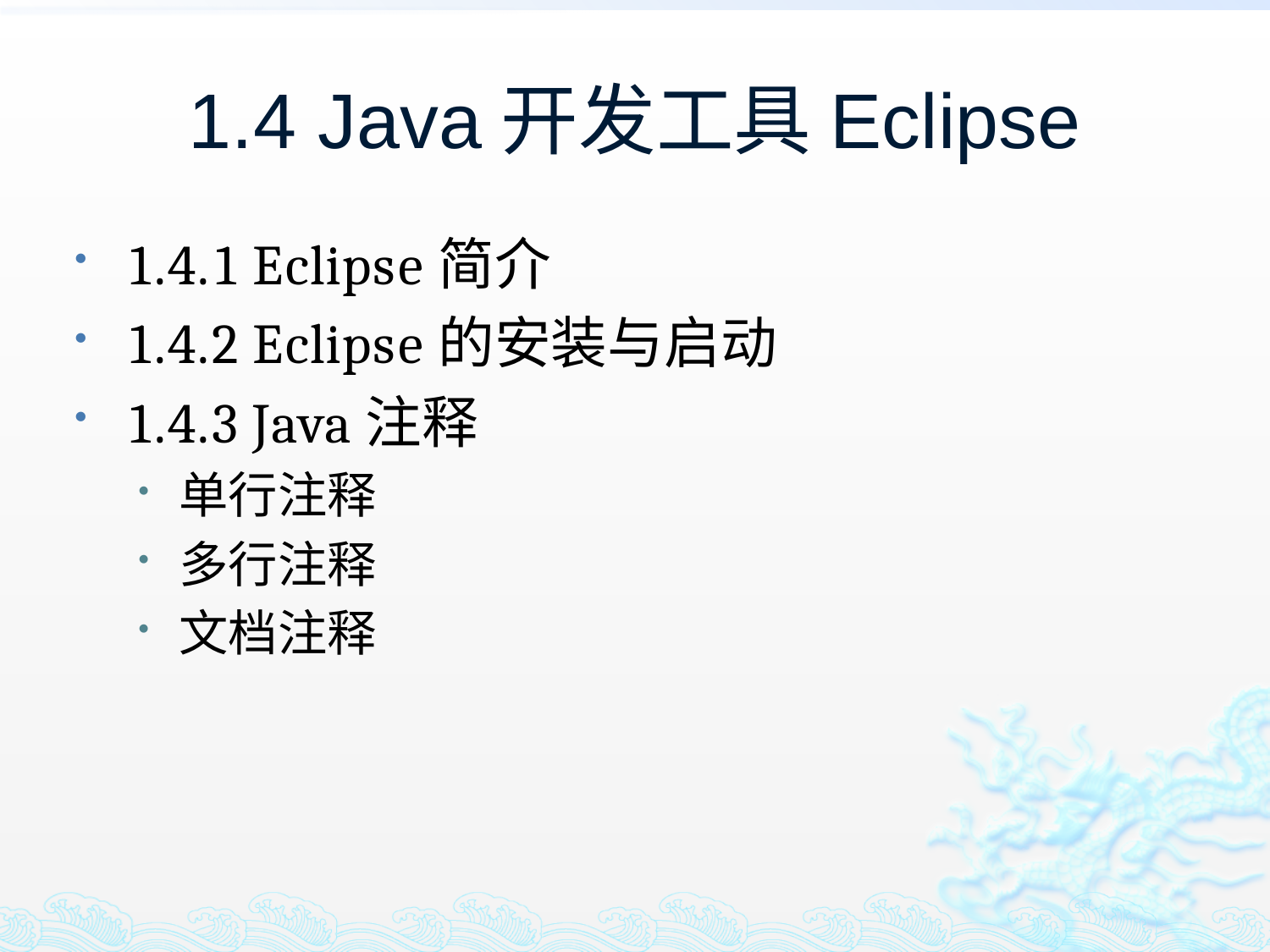

# 1.4 Java开发工具Eclipse
1.4.1 Eclipse简介
1.4.2 Eclipse的安装与启动
1.4.3 Java注释
单行注释
多行注释
文档注释